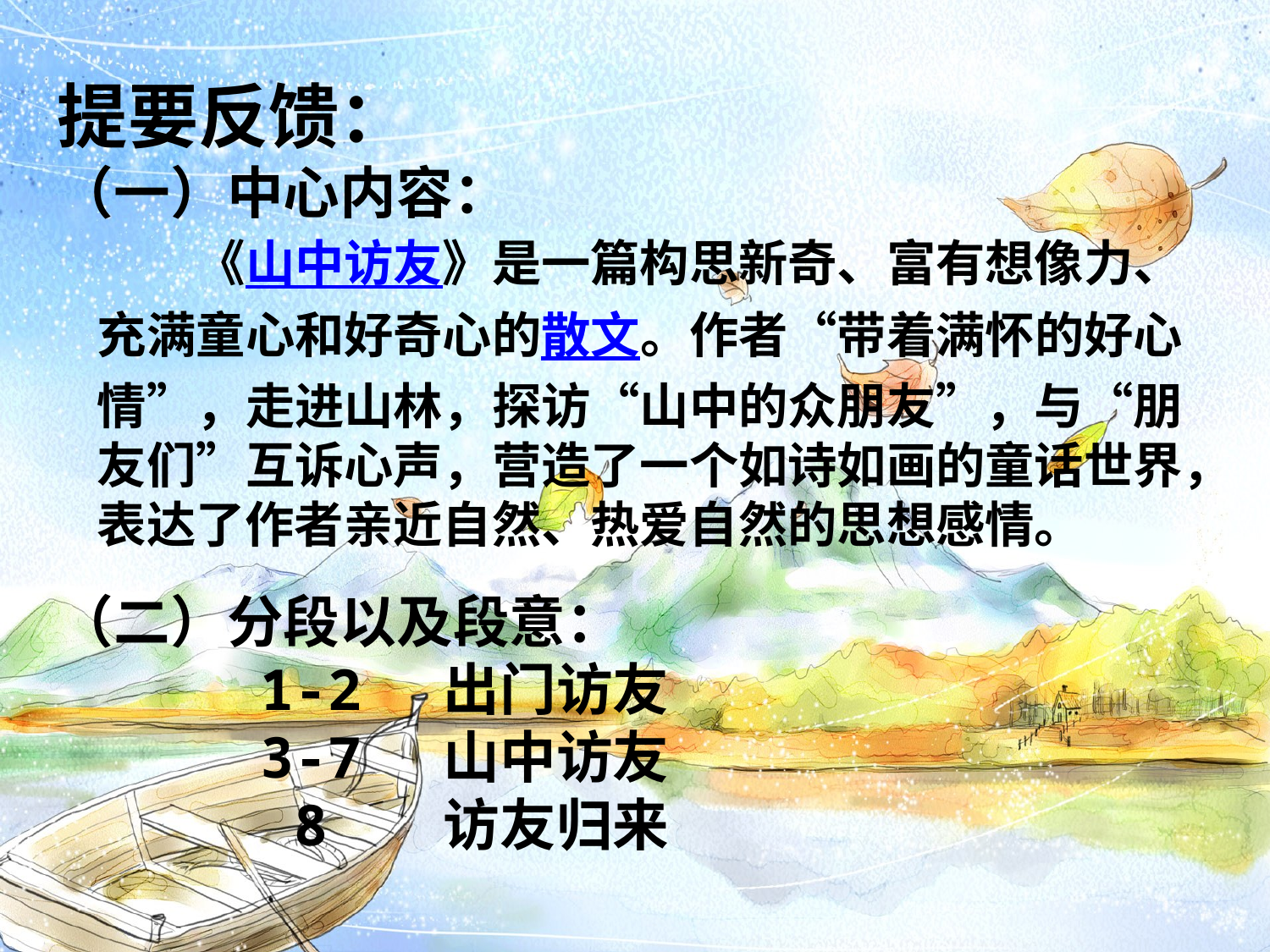

提要反馈：
（一）中心内容：

　　《山中访友》是一篇构思新奇、富有想像力、充满童心和好奇心的散文。作者“带着满怀的好心情”，走进山林，探访“山中的众朋友”，与“朋友们”互诉心声，营造了一个如诗如画的童话世界，表达了作者亲近自然、热爱自然的思想感情。
（二）分段以及段意：
      1-2  出门访友
      3-7  山中访友
       8   访友归来